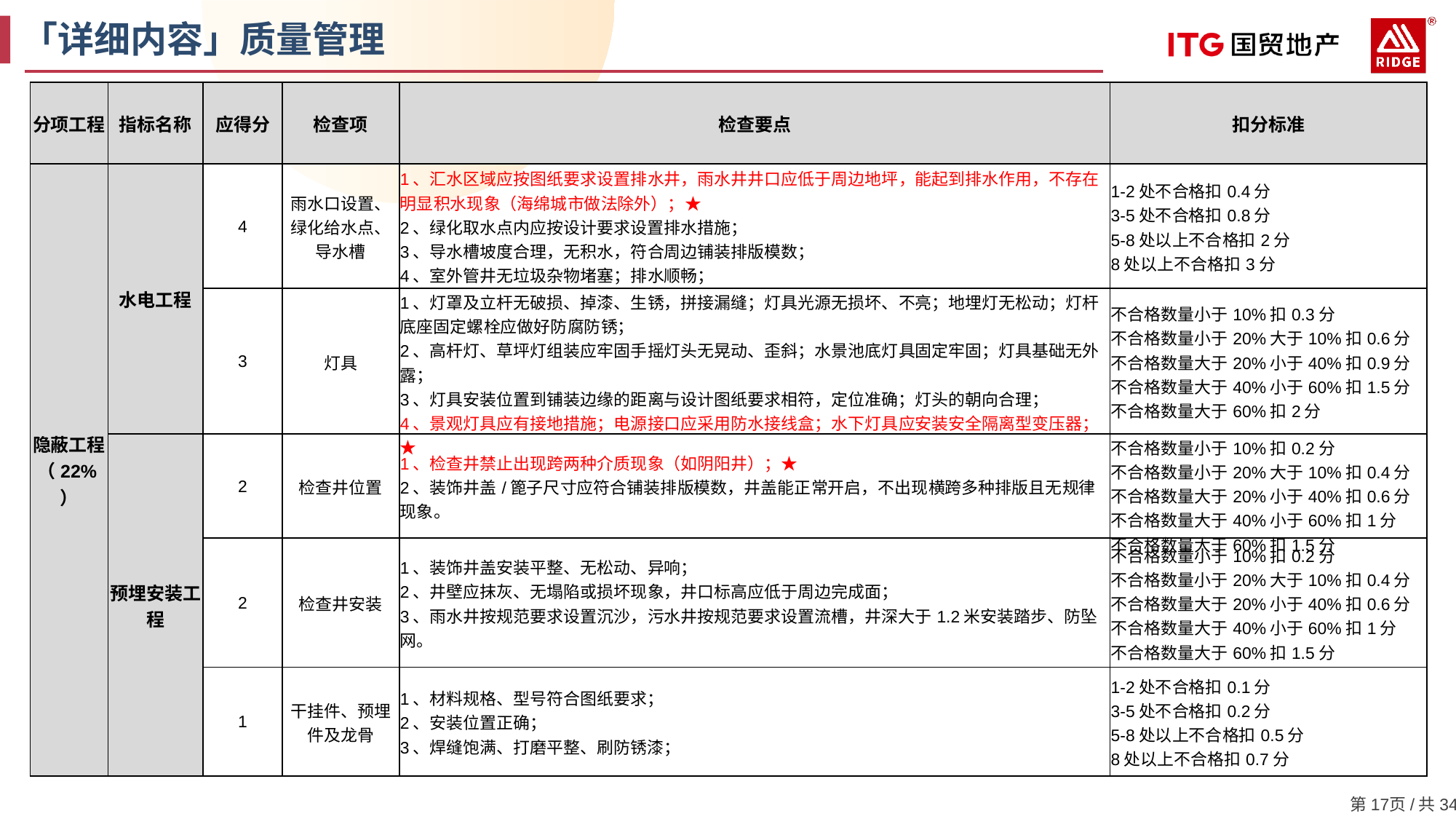

「详细内容」质量管理

| 分项工程 | 指标名称 | 应得分 | 检查项 | 检查要点 | 扣分标准 |
| --- | --- | --- | --- | --- | --- |
| 隐蔽工程（22%） | 水电工程 | 4 | 雨水口设置、绿化给水点、导水槽 | 1、汇水区域应按图纸要求设置排水井，雨水井井口应低于周边地坪，能起到排水作用，不存在明显积水现象（海绵城市做法除外）；★ 2、绿化取水点内应按设计要求设置排水措施； 3、导水槽坡度合理，无积水，符合周边铺装排版模数； 4、室外管井无垃圾杂物堵塞；排水顺畅； | 1-2处不合格扣0.4分 3-5处不合格扣0.8分 5-8处以上不合格扣2分 8处以上不合格扣3分 |
|  |  | 3 | 灯具 | 1、灯罩及立杆无破损、掉漆、生锈，拼接漏缝；灯具光源无损坏、不亮；地埋灯无松动；灯杆底座固定螺栓应做好防腐防锈； 2、高杆灯、草坪灯组装应牢固手摇灯头无晃动、歪斜；水景池底灯具固定牢固；灯具基础无外露； 3、灯具安装位置到铺装边缘的距离与设计图纸要求相符，定位准确；灯头的朝向合理； 4、景观灯具应有接地措施；电源接口应采用防水接线盒；水下灯具应安装安全隔离型变压器；★ | 不合格数量小于10%扣0.3分 不合格数量小于20%大于10%扣0.6分 不合格数量大于20%小于40%扣0.9分 不合格数量大于40%小于60%扣1.5分 不合格数量大于60%扣2分 |
|  | 预埋安装工程 | 2 | 检查井位置 | 1、检查井禁止出现跨两种介质现象（如阴阳井）；★ 2、装饰井盖/篦子尺寸应符合铺装排版模数，井盖能正常开启，不出现横跨多种排版且无规律现象。 | 不合格数量小于10%扣0.2分 不合格数量小于20%大于10%扣0.4分 不合格数量大于20%小于40%扣0.6分 不合格数量大于40%小于60%扣1分 不合格数量大于60%扣1.5分 |
|  |  | 2 | 检查井安装 | 1、装饰井盖安装平整、无松动、异响； 2、井壁应抹灰、无塌陷或损坏现象，井口标高应低于周边完成面； 3、雨水井按规范要求设置沉沙，污水井按规范要求设置流槽，井深大于1.2米安装踏步、防坠网。 | 不合格数量小于10%扣0.2分 不合格数量小于20%大于10%扣0.4分 不合格数量大于20%小于40%扣0.6分 不合格数量大于40%小于60%扣1分 不合格数量大于60%扣1.5分 |
|  |  | 1 | 干挂件、预埋件及龙骨 | 1、材料规格、型号符合图纸要求； 2、安装位置正确； 3、焊缝饱满、打磨平整、刷防锈漆； | 1-2处不合格扣0.1分 3-5处不合格扣0.2分 5-8处以上不合格扣0.5分 8处以上不合格扣0.7分 |